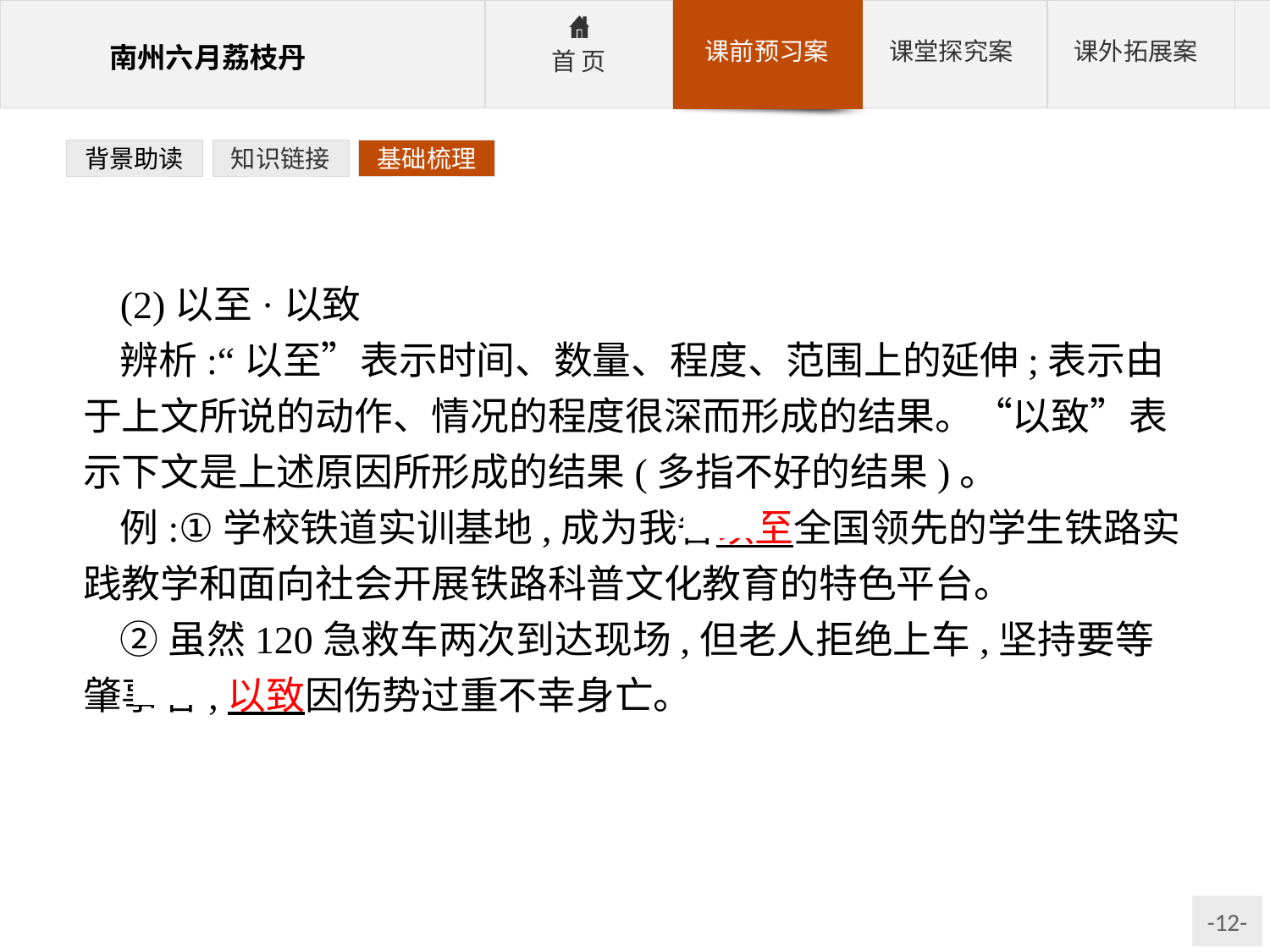

背景助读
知识链接
基础梳理
(2)以至·以致
辨析:“以至”表示时间、数量、程度、范围上的延伸;表示由于上文所说的动作、情况的程度很深而形成的结果。“以致”表示下文是上述原因所形成的结果(多指不好的结果)。
例:①学校铁道实训基地,成为我省以至全国领先的学生铁路实践教学和面向社会开展铁路科普文化教育的特色平台。
②虽然120急救车两次到达现场,但老人拒绝上车,坚持要等肇事者,以致因伤势过重不幸身亡。